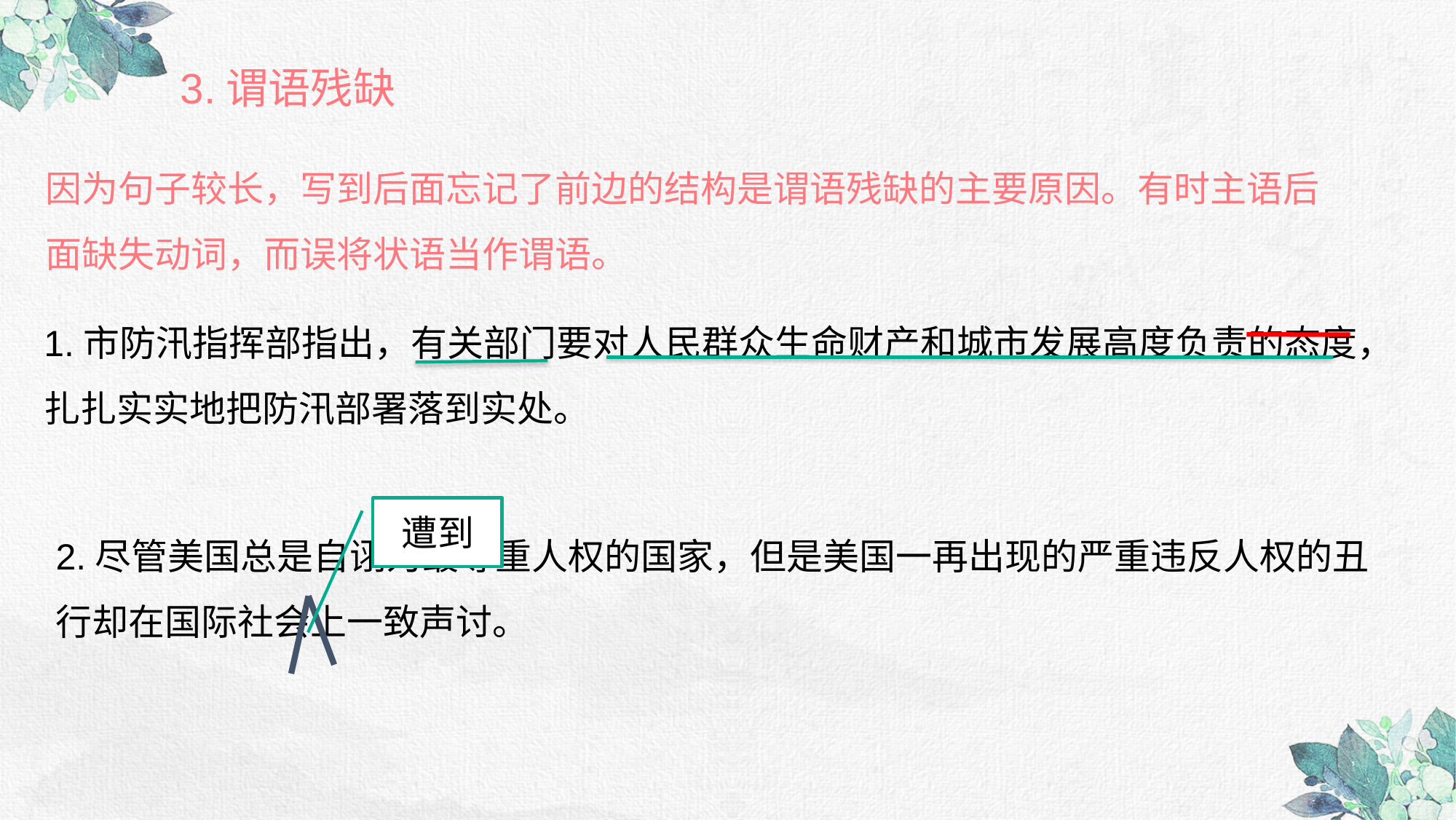

3.谓语残缺
因为句子较长，写到后面忘记了前边的结构是谓语残缺的主要原因。有时主语后面缺失动词，而误将状语当作谓语。
1.市防汛指挥部指出，有关部门要对人民群众生命财产和城市发展高度负责的态度，扎扎实实地把防汛部署落到实处。

遭到
2.尽管美国总是自诩为最尊重人权的国家，但是美国一再出现的严重违反人权的丑行却在国际社会上一致声讨。